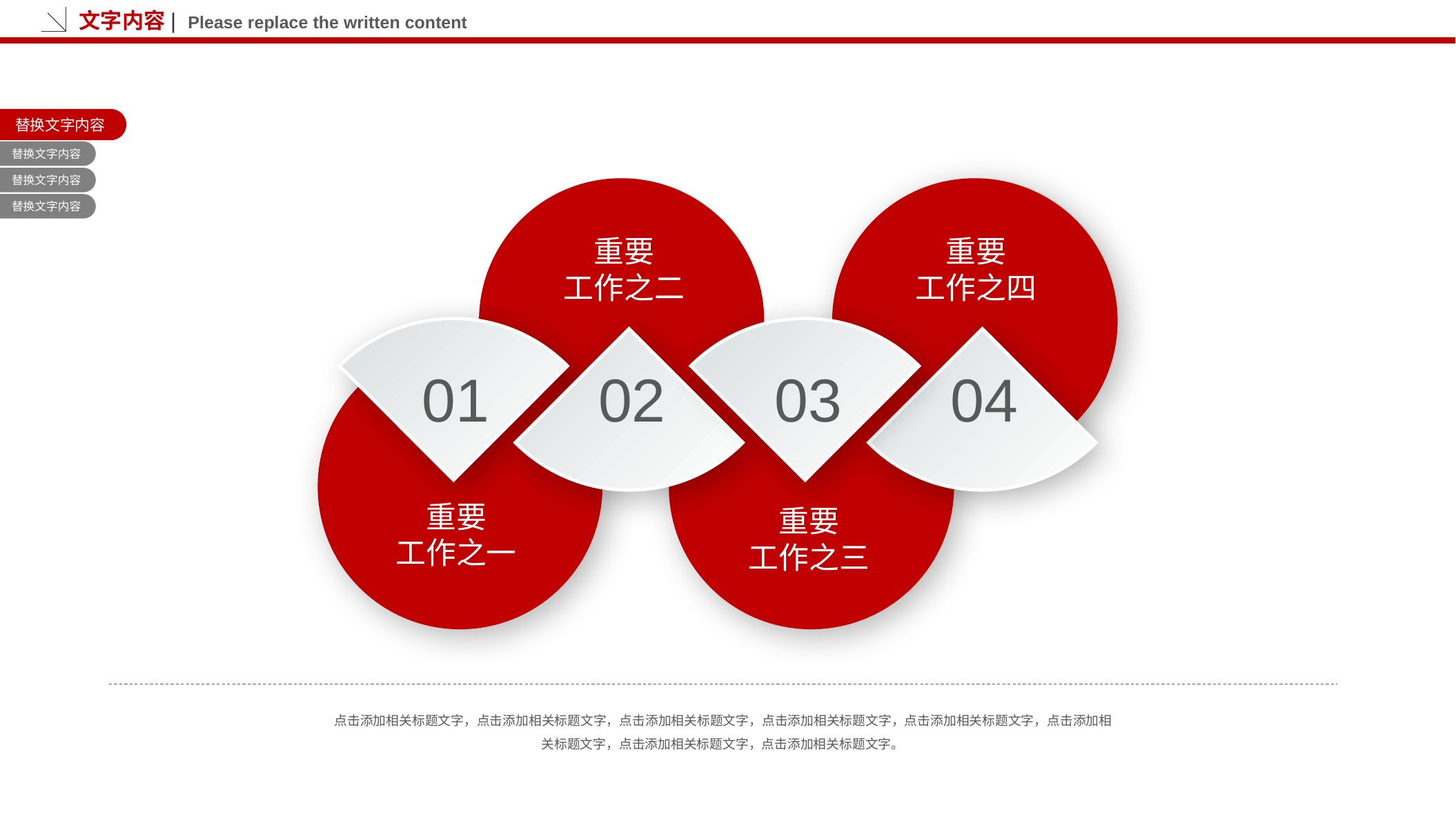

文字内容|  Please replace the written content

替换文字内容

替换文字内容

替换文字内容

替换文字内容
重要
工作之四
重要
工作之二

01

03

02

04

重要
工作之一
重要
工作之三
点击添加相关标题文字，点击添加相关标题文字，点击添加相关标题文字，点击添加相关标题文字，点击添加相关标题文字，点击添加相关标题文字，点击添加相关标题文字，点击添加相关标题文字。